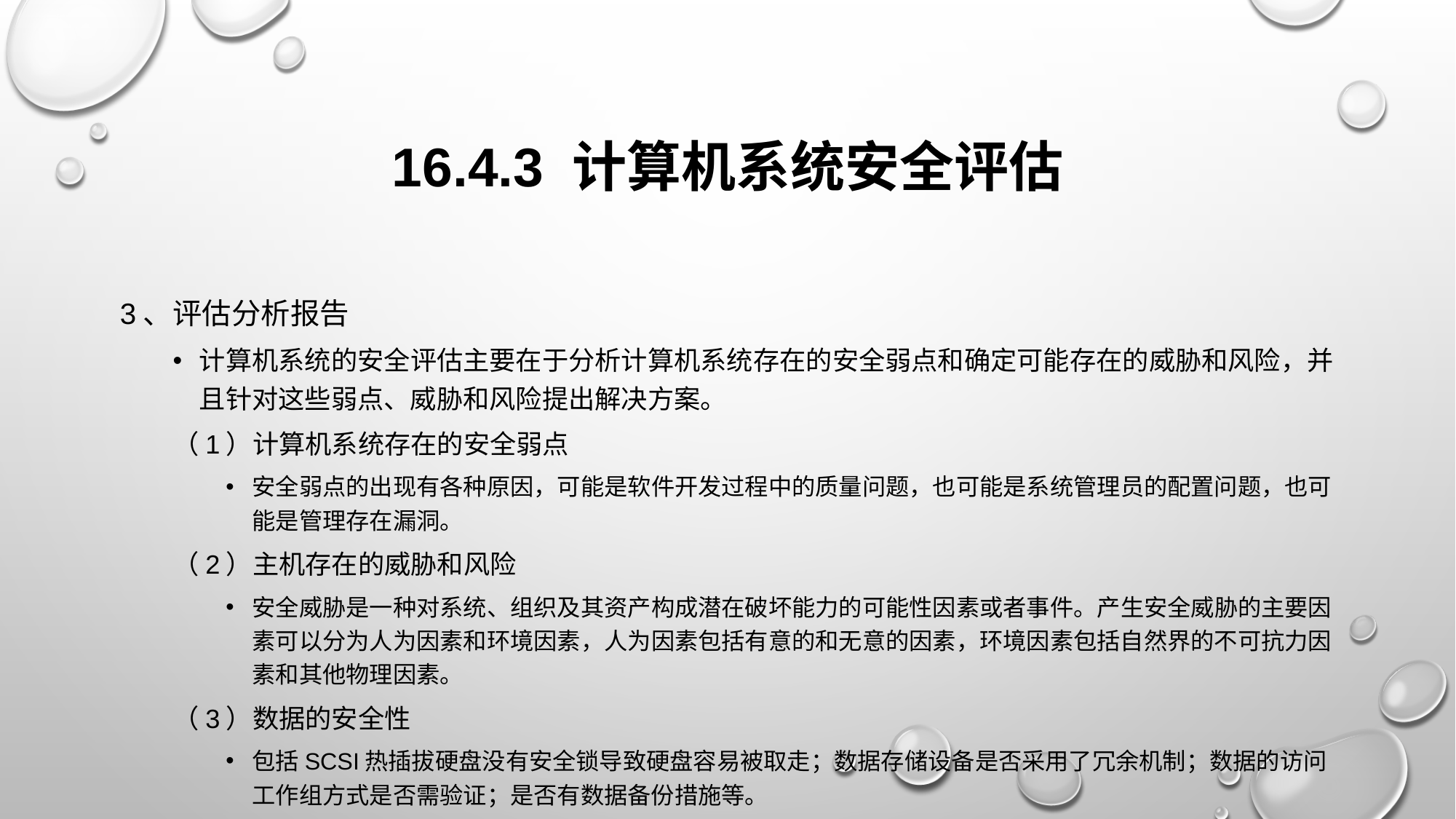

# 16.4.3 计算机系统安全评估
3、评估分析报告
计算机系统的安全评估主要在于分析计算机系统存在的安全弱点和确定可能存在的威胁和风险，并且针对这些弱点、威胁和风险提出解决方案。
（1）计算机系统存在的安全弱点
安全弱点的出现有各种原因，可能是软件开发过程中的质量问题，也可能是系统管理员的配置问题，也可能是管理存在漏洞。
（2）主机存在的威胁和风险
安全威胁是一种对系统、组织及其资产构成潜在破坏能力的可能性因素或者事件。产生安全威胁的主要因素可以分为人为因素和环境因素，人为因素包括有意的和无意的因素，环境因素包括自然界的不可抗力因素和其他物理因素。
（3）数据的安全性
包括SCSI热插拔硬盘没有安全锁导致硬盘容易被取走；数据存储设备是否采用了冗余机制；数据的访问工作组方式是否需验证；是否有数据备份措施等。